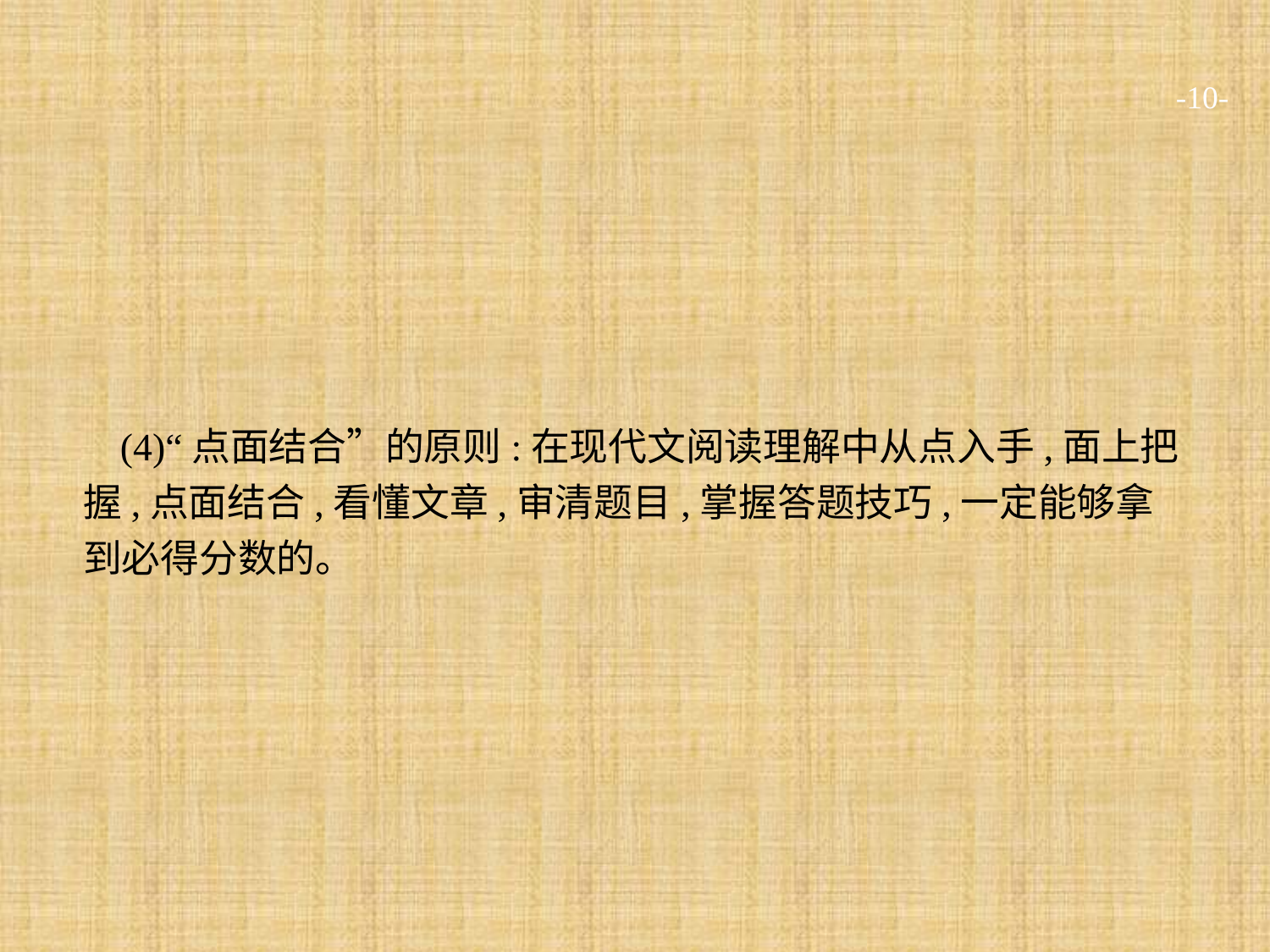

-10-
(4)“点面结合”的原则:在现代文阅读理解中从点入手,面上把握,点面结合,看懂文章,审清题目,掌握答题技巧,一定能够拿到必得分数的。